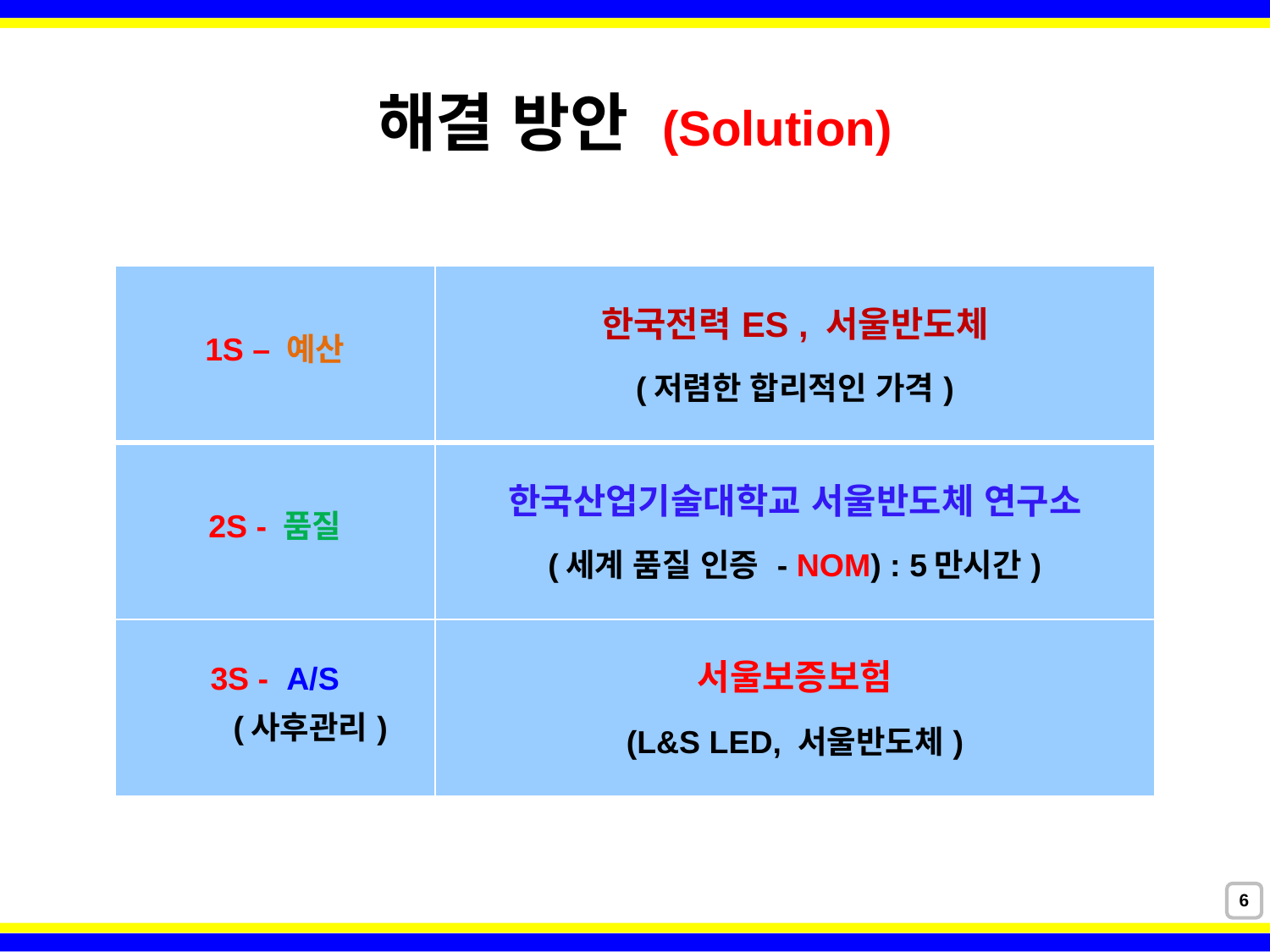

해결 방안 (Solution)
| 1S – 예산 | 한국전력ES , 서울반도체 (저렴한 합리적인 가격) |
| --- | --- |
| 2S - 품질 | 한국산업기술대학교 서울반도체 연구소 (세계 품질 인증 - NOM) : 5만시간) |
| 3S - A/S (사후관리) | 서울보증보험 (L&S LED, 서울반도체) |
6